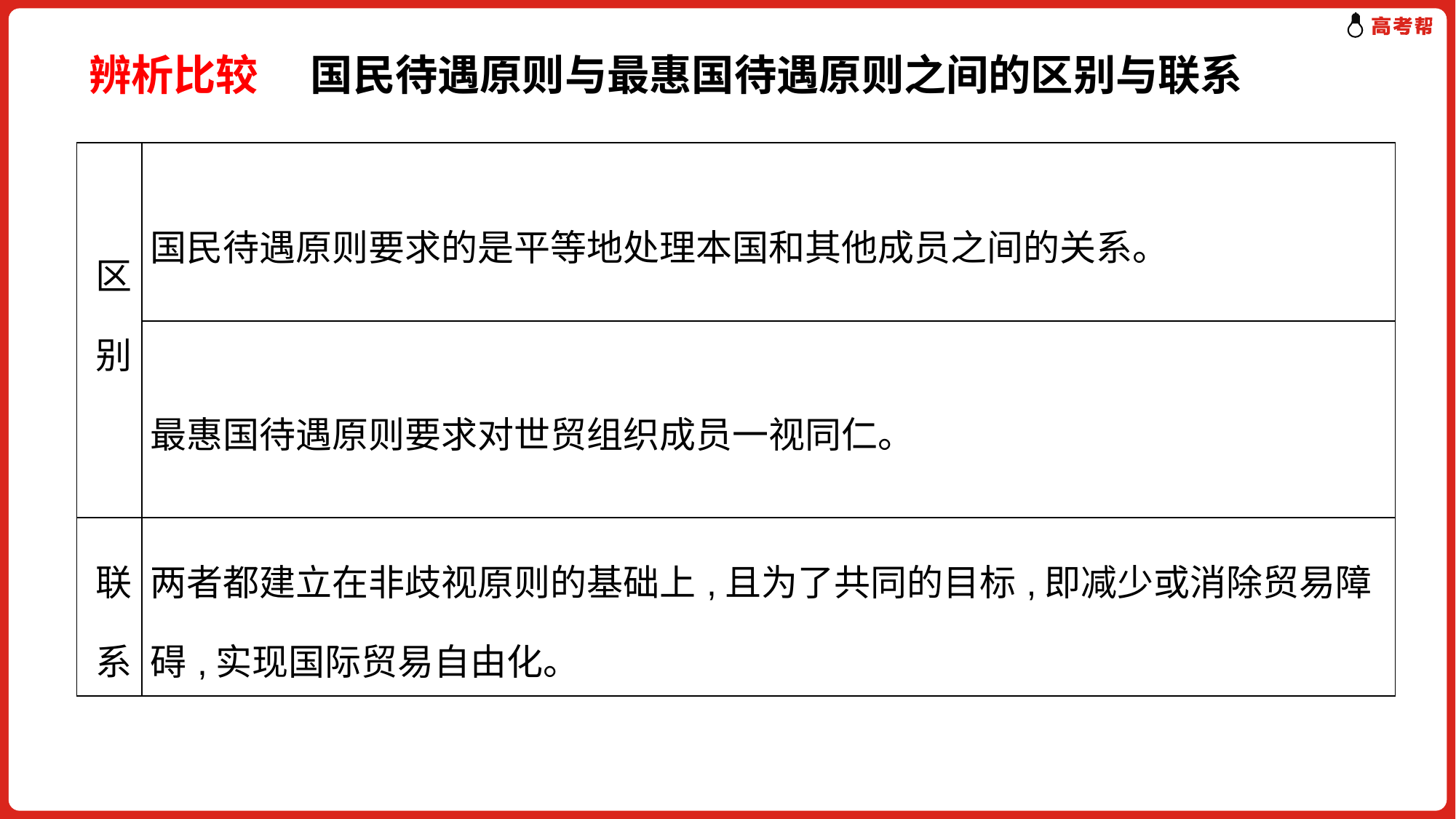

辨析比较 　国民待遇原则与最惠国待遇原则之间的区别与联系
| 区别 | 国民待遇原则要求的是平等地处理本国和其他成员之间的关系。 |
| --- | --- |
|  | 最惠国待遇原则要求对世贸组织成员一视同仁。 |
| 联系 | 两者都建立在非歧视原则的基础上,且为了共同的目标,即减少或消除贸易障碍,实现国际贸易自由化。 |